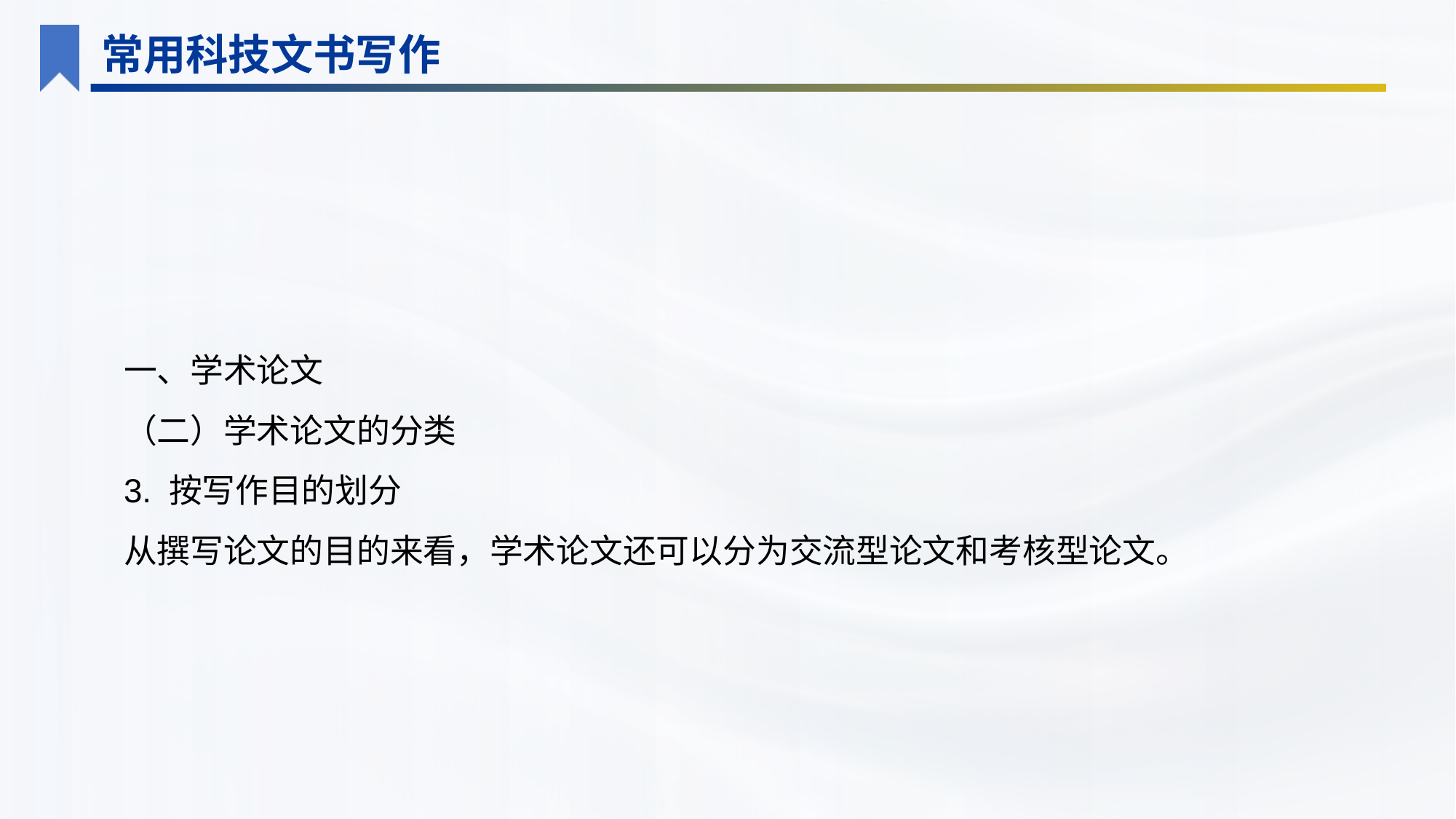

常用科技文书写作
一、学术论文
（二）学术论文的分类
3. 按写作目的划分
从撰写论文的目的来看，学术论文还可以分为交流型论文和考核型论文。